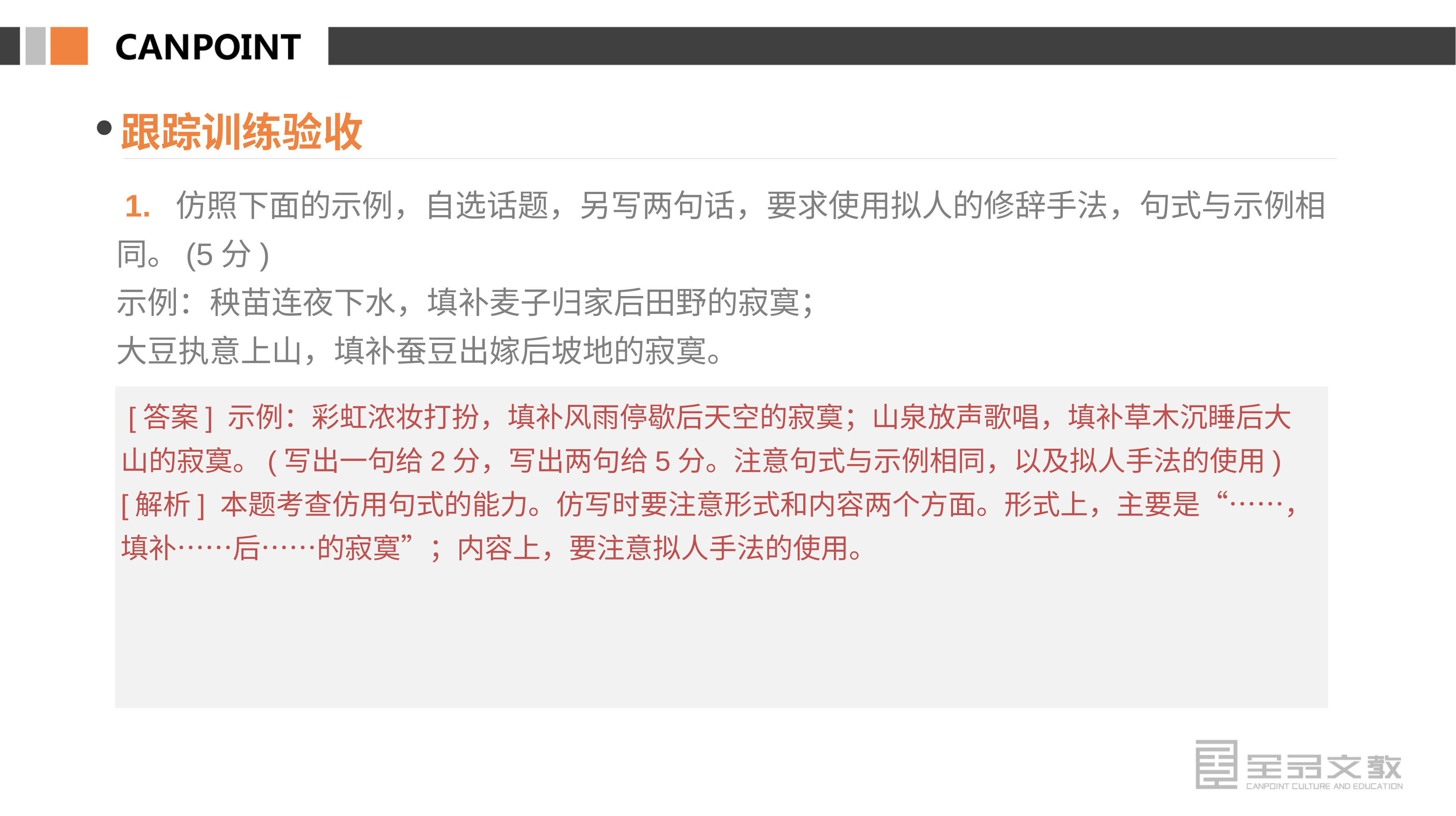

跟踪训练验收

 1.  仿照下面的示例，自选话题，另写两句话，要求使用拟人的修辞手法，句式与示例相同。(5分)
示例：秧苗连夜下水，填补麦子归家后田野的寂寞；
大豆执意上山，填补蚕豆出嫁后坡地的寂寞。

 [答案] 示例：彩虹浓妆打扮，填补风雨停歇后天空的寂寞；山泉放声歌唱，填补草木沉睡后大山的寂寞。(写出一句给2分，写出两句给5分。注意句式与示例相同，以及拟人手法的使用)
[解析] 本题考查仿用句式的能力。仿写时要注意形式和内容两个方面。形式上，主要是“……，填补……后……的寂寞”；内容上，要注意拟人手法的使用。